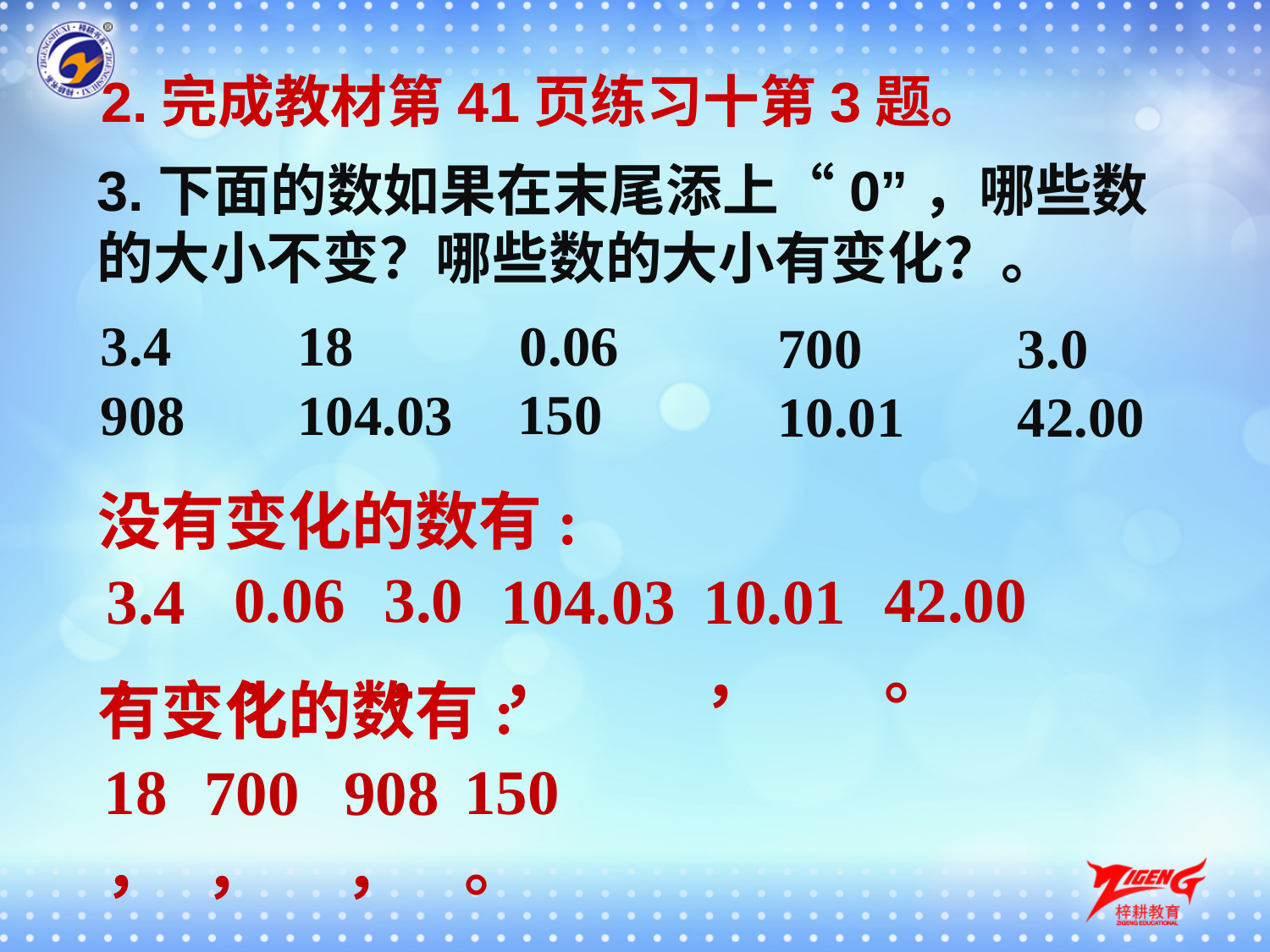

2.完成教材第41页练习十第3题。
3.下面的数如果在末尾添上“0”，哪些数的大小不变？哪些数的大小有变化？。
0.06
3.4
18
700
3.0
150
908
104.03
10.01
42.00
没有变化的数有:
0.06，
3.0，
42.00。
10.01，
3.4，
104.03，
有变化的数有:
18，
150。
700，
908，